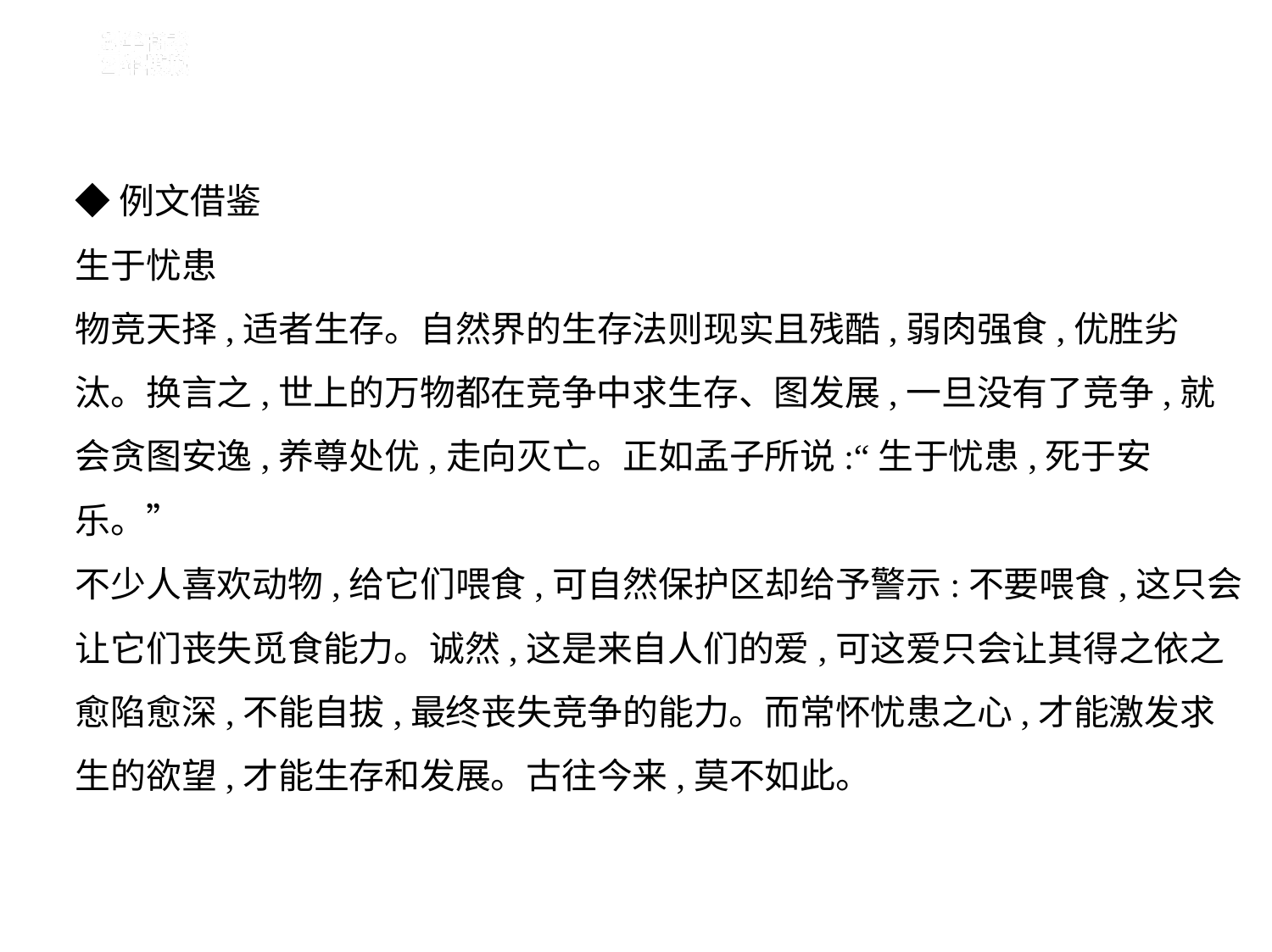

◆例文借鉴
生于忧患
物竞天择,适者生存。自然界的生存法则现实且残酷,弱肉强食,优胜劣
汰。换言之,世上的万物都在竞争中求生存、图发展,一旦没有了竞争,就
会贪图安逸,养尊处优,走向灭亡。正如孟子所说:“生于忧患,死于安
乐。”
不少人喜欢动物,给它们喂食,可自然保护区却给予警示:不要喂食,这只会
让它们丧失觅食能力。诚然,这是来自人们的爱,可这爱只会让其得之依之
愈陷愈深,不能自拔,最终丧失竞争的能力。而常怀忧患之心,才能激发求
生的欲望,才能生存和发展。古往今来,莫不如此。